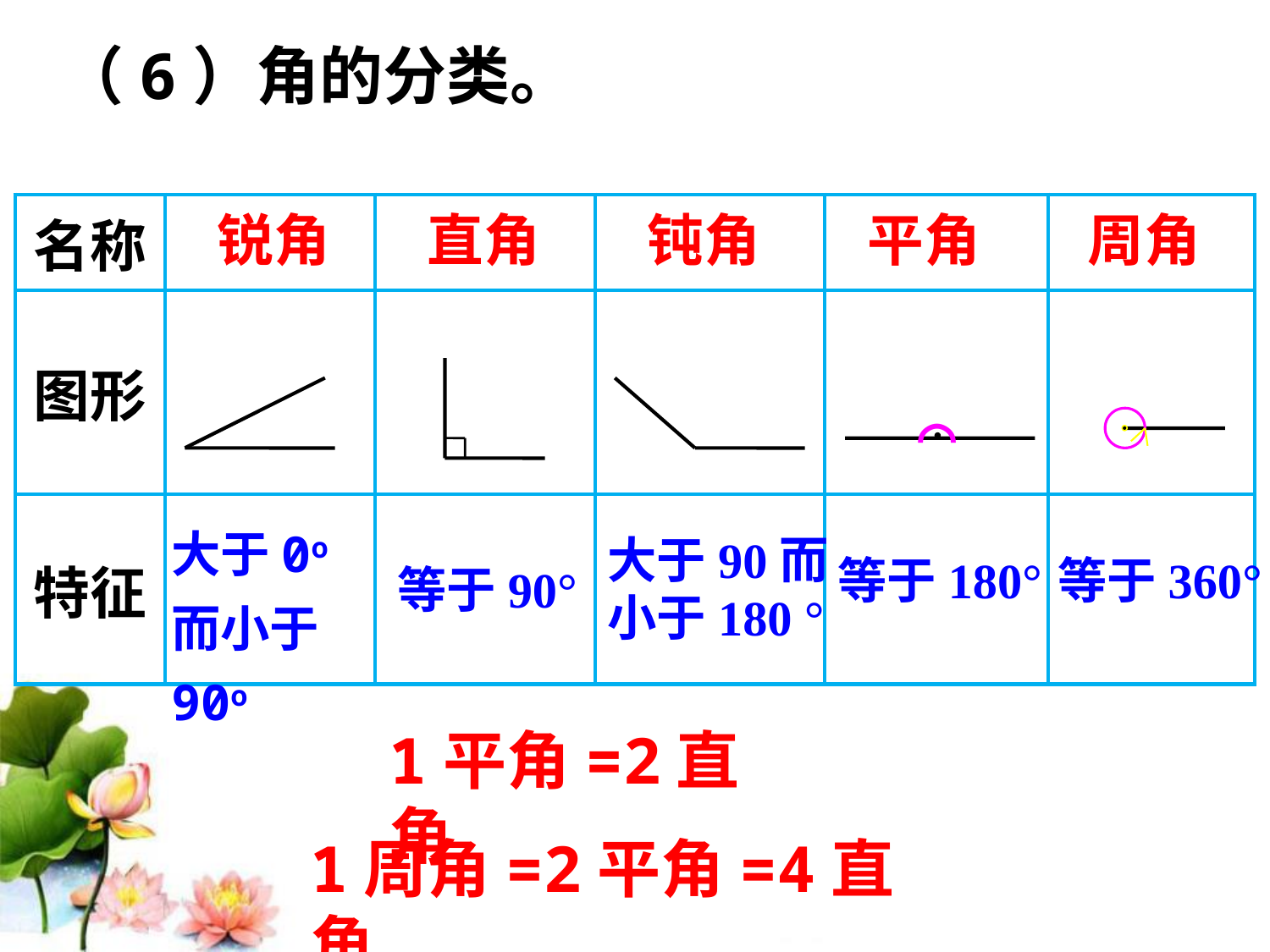

（6）角的分类。
| 名称 |  |  |  |  |  |
| --- | --- | --- | --- | --- | --- |
| 图形 |  |  |  |  |  |
| 特征 |  |  |  |  |  |
锐角
直角
钝角
平角
周角

⌒

大于0o而小于90o
大于90而
小于180 °
等于360°
等于180°
等于90°
1平角=2直角
1周角=2平角=4直角